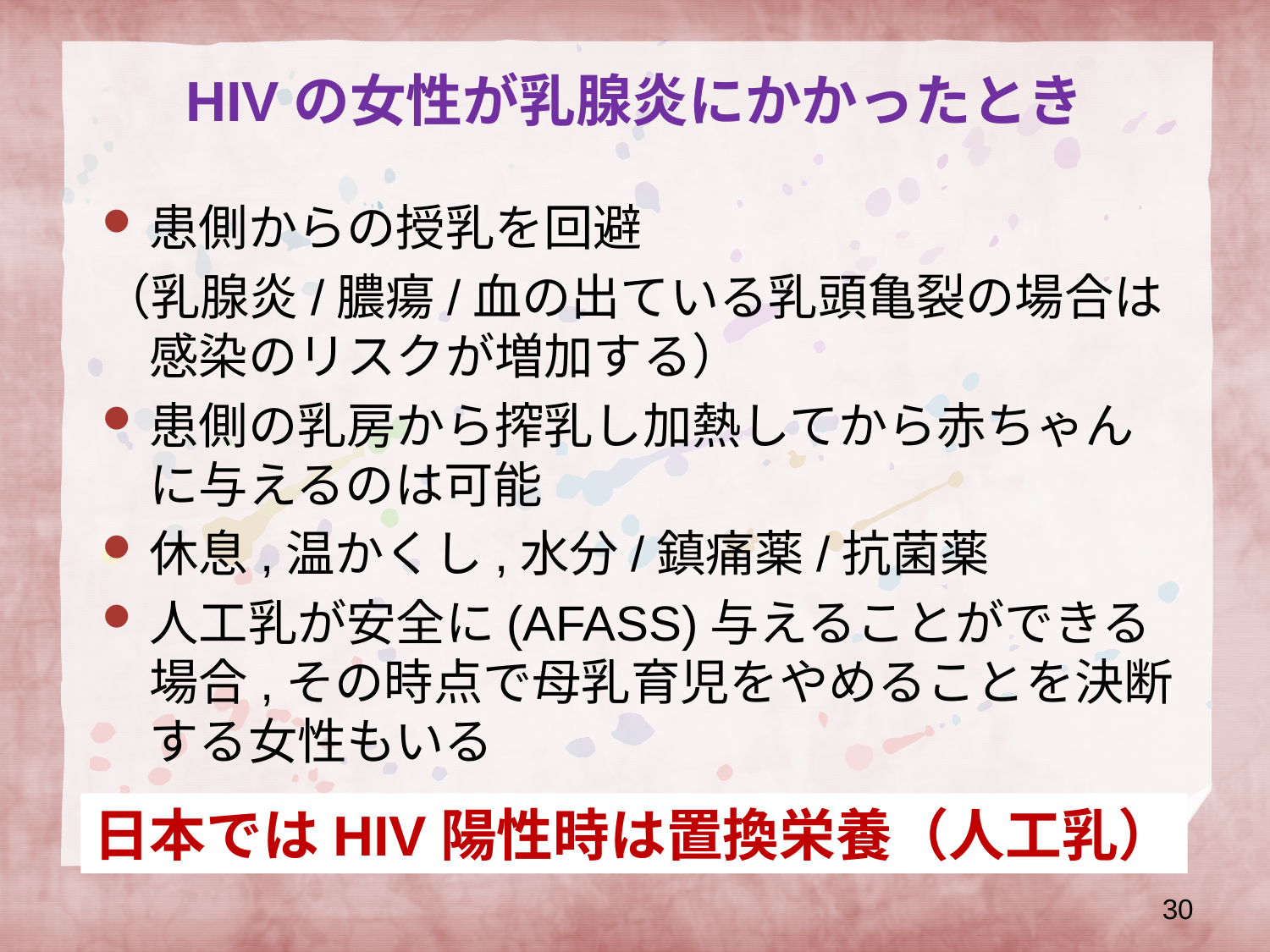

# HIVの女性が乳腺炎にかかったとき
患側からの授乳を回避
（乳腺炎/膿瘍/血の出ている乳頭亀裂の場合は感染のリスクが増加する）
患側の乳房から搾乳し加熱してから赤ちゃんに与えるのは可能
休息,温かくし,水分/鎮痛薬/抗菌薬
人工乳が安全に(AFASS)与えることができる場合,その時点で母乳育児をやめることを決断する女性もいる
日本ではHIV陽性時は置換栄養（人工乳）
30